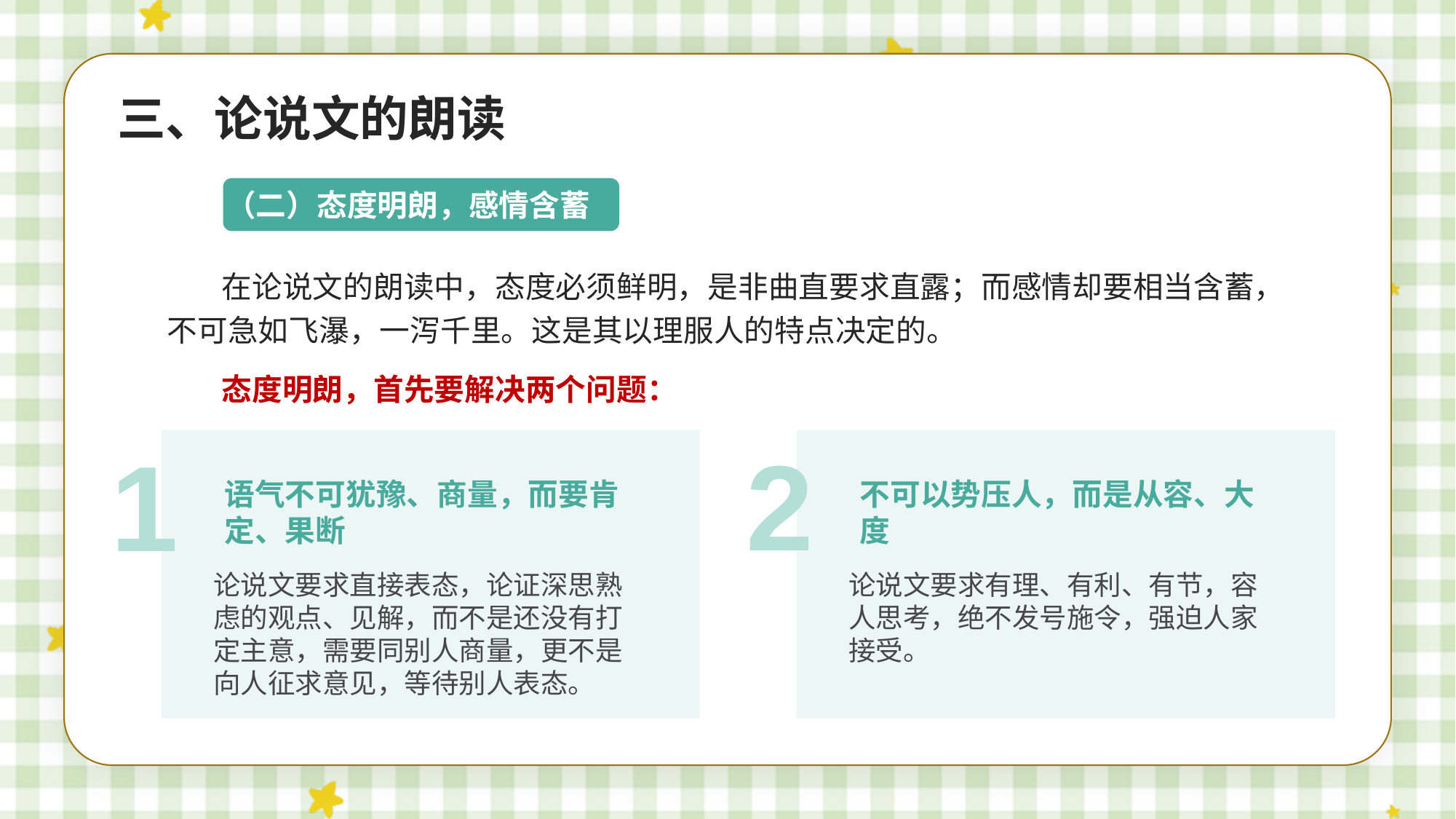

三、论说文的朗读
（二）态度明朗，感情含蓄
在论说文的朗读中，态度必须鲜明，是非曲直要求直露；而感情却要相当含蓄，不可急如飞瀑，一泻千里。这是其以理服人的特点决定的。
态度明朗，首先要解决两个问题：
2
1

语气不可犹豫、商量，而要肯定、果断
不可以势压人，而是从容、大度
论说文要求直接表态，论证深思熟虑的观点、见解，而不是还没有打定主意，需要同别人商量，更不是向人征求意见，等待别人表态。
论说文要求有理、有利、有节，容人思考，绝不发号施令，强迫人家接受。